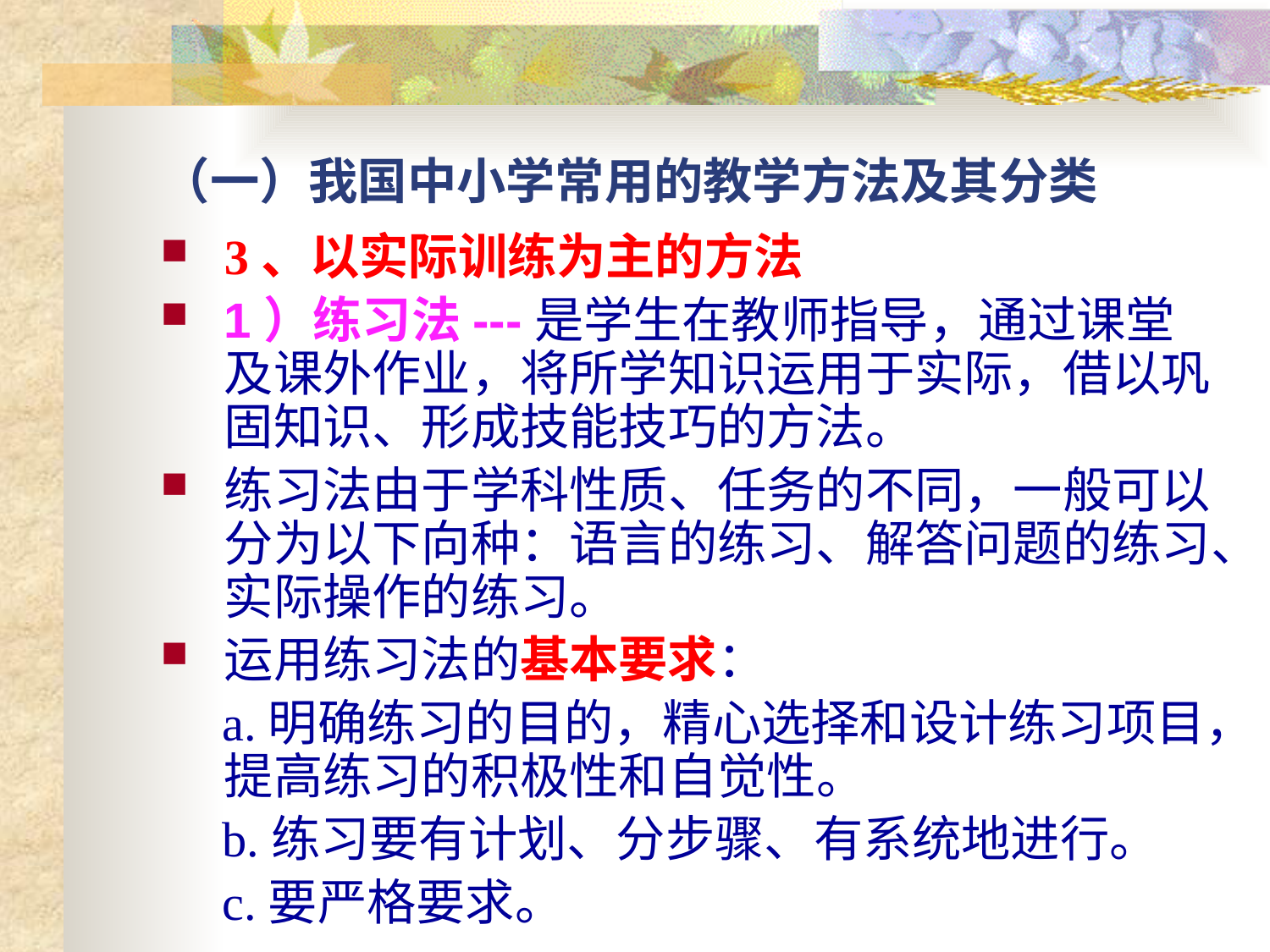

# （一）我国中小学常用的教学方法及其分类
3、以实际训练为主的方法
1）练习法---是学生在教师指导，通过课堂及课外作业，将所学知识运用于实际，借以巩固知识、形成技能技巧的方法。
练习法由于学科性质、任务的不同，一般可以分为以下向种：语言的练习、解答问题的练习、实际操作的练习。
运用练习法的基本要求：
     a.明确练习的目的，精心选择和设计练习项目，提高练习的积极性和自觉性。
     b.练习要有计划、分步骤、有系统地进行。
     c.要严格要求。